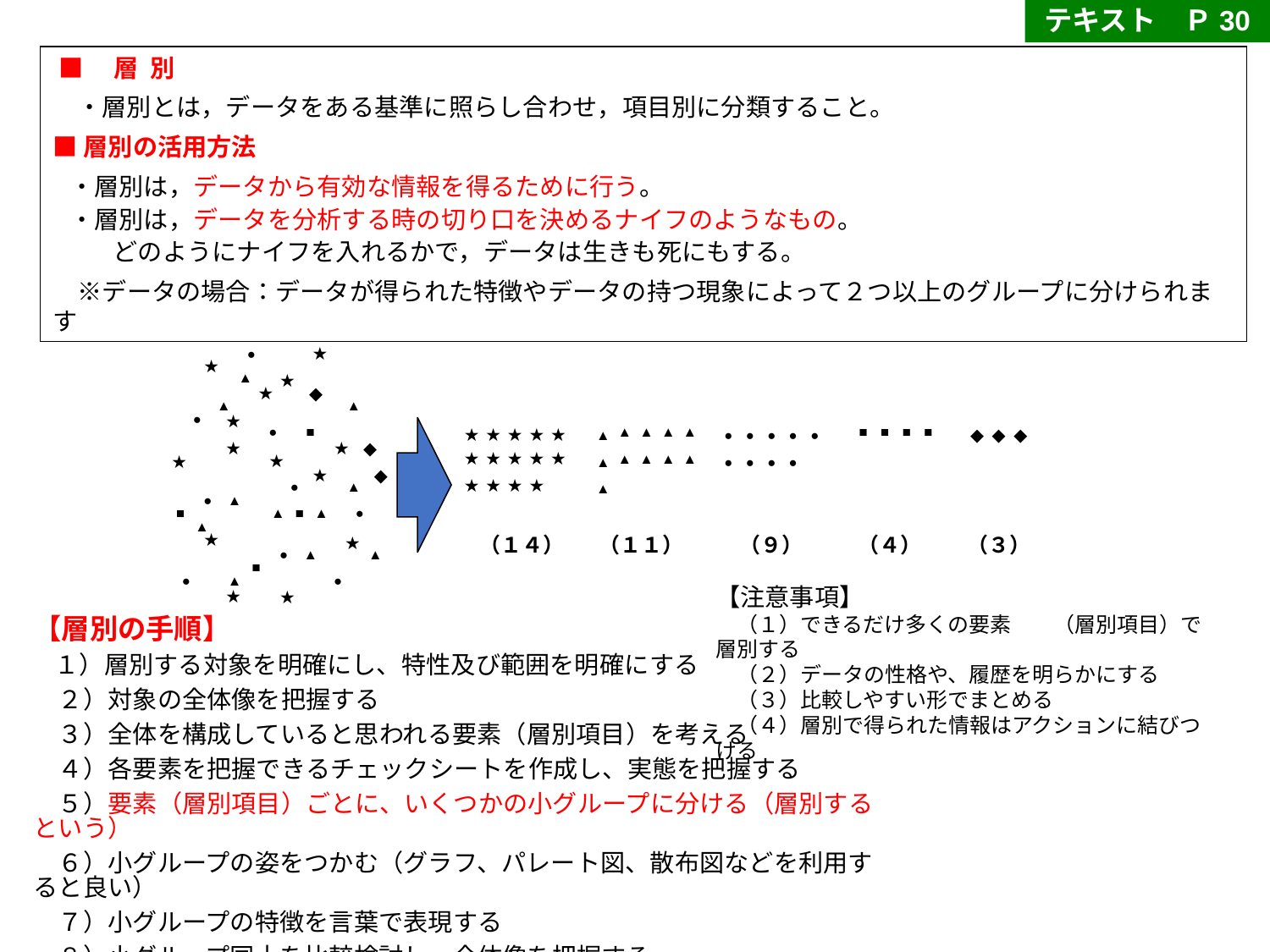

テキスト　Ｐ30
 ■　層  別
　・層別とは，データをある基準に照らし合わせ，項目別に分類すること。
■層別の活用方法
  ・層別は，データから有効な情報を得るために行う。
  ・層別は，データを分析する時の切り口を決めるナイフのようなもの。
　　  どのようにナイフを入れるかで，データは生きも死にもする。
　※データの場合：データが得られた特徴やデータの持つ現象によって２つ以上のグループに分けられます
★
●
★
▲
★
★
◆
▲
▲
●
★
●
■
★
★
★
★
★
▲
▲
▲
▲
■
■
■
■
◆
◆
◆

▲
●
●
●
●
●
★
★
◆
★
★
★
★
★
★
▲
▲
▲
▲
★
▲
●
●
●
●
★
◆
★
★
★
★
●
▲
▲
●
▲
■
▲
■
▲
●
▲
★
★
（１４）
（１１）
（９）
（４）
（３）
●
▲
▲
■
●
▲
●
★
★

【注意事項】
　（１）できるだけ多くの要素　　（層別項目）で層別する
　（２）データの性格や、履歴を明らかにする
　（３）比較しやすい形でまとめる
　（４）層別で得られた情報はアクションに結びつける
【層別の手順】
　１）層別する対象を明確にし、特性及び範囲を明確にする
　２）対象の全体像を把握する
　３）全体を構成していると思われる要素（層別項目）を考える
　４）各要素を把握できるチェックシートを作成し、実態を把握する
　５）要素（層別項目）ごとに、いくつかの小グループに分ける（層別するという）
　６）小グループの姿をつかむ（グラフ、パレート図、散布図などを利用すると良い）
　７）小グループの特徴を言葉で表現する
　８）小グループ同士を比較検討し、全体像を把握する